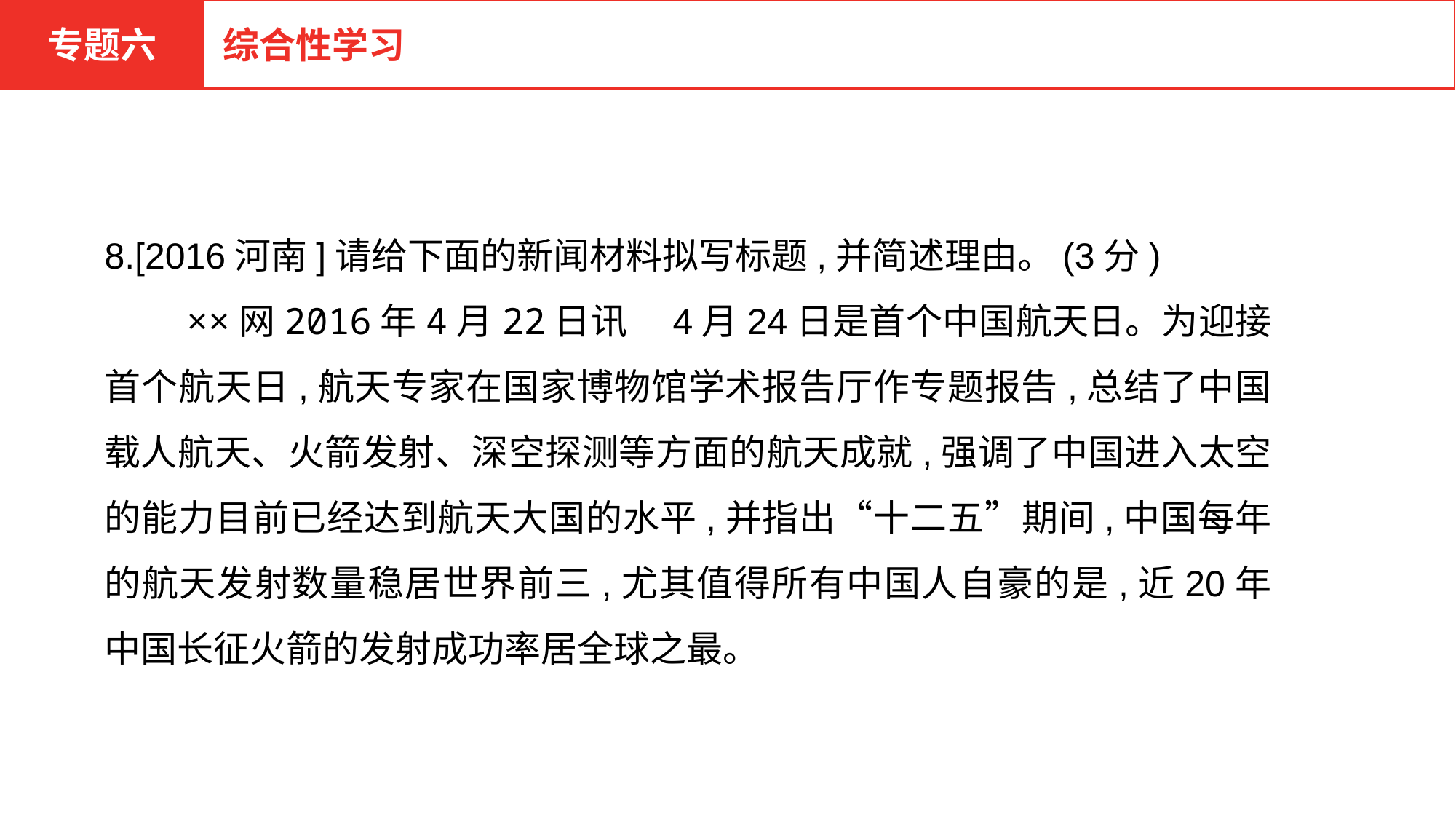

专题六
综合性学习
8.[2016河南]请给下面的新闻材料拟写标题,并简述理由。(3分)
　　××网2016年4月22日讯　4月24日是首个中国航天日。为迎接首个航天日,航天专家在国家博物馆学术报告厅作专题报告,总结了中国载人航天、火箭发射、深空探测等方面的航天成就,强调了中国进入太空的能力目前已经达到航天大国的水平,并指出“十二五”期间,中国每年的航天发射数量稳居世界前三,尤其值得所有中国人自豪的是,近20年中国长征火箭的发射成功率居全球之最。